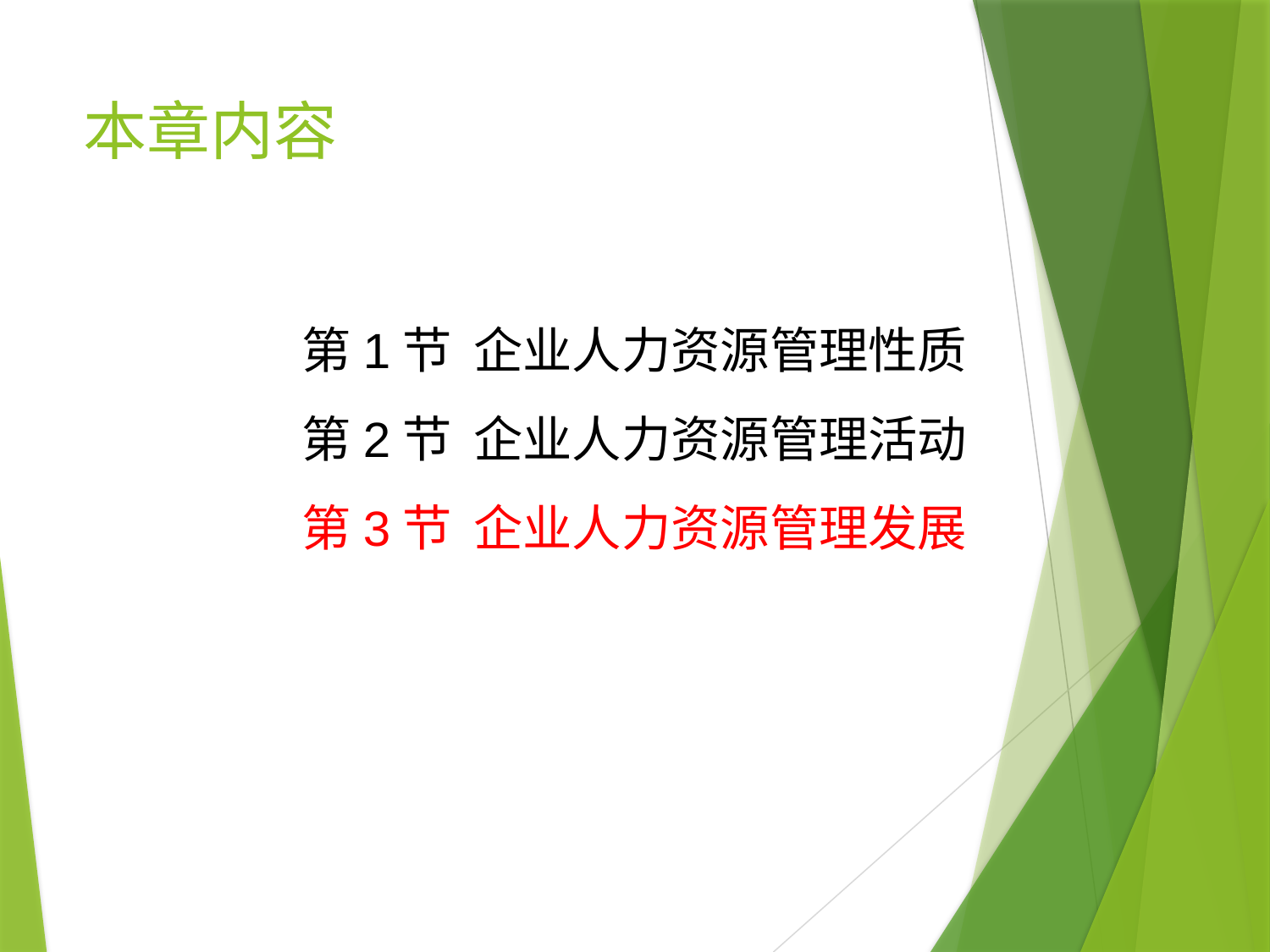

# 本章内容

第1节  企业人力资源管理性质
第2节  企业人力资源管理活动
第3节  企业人力资源管理发展